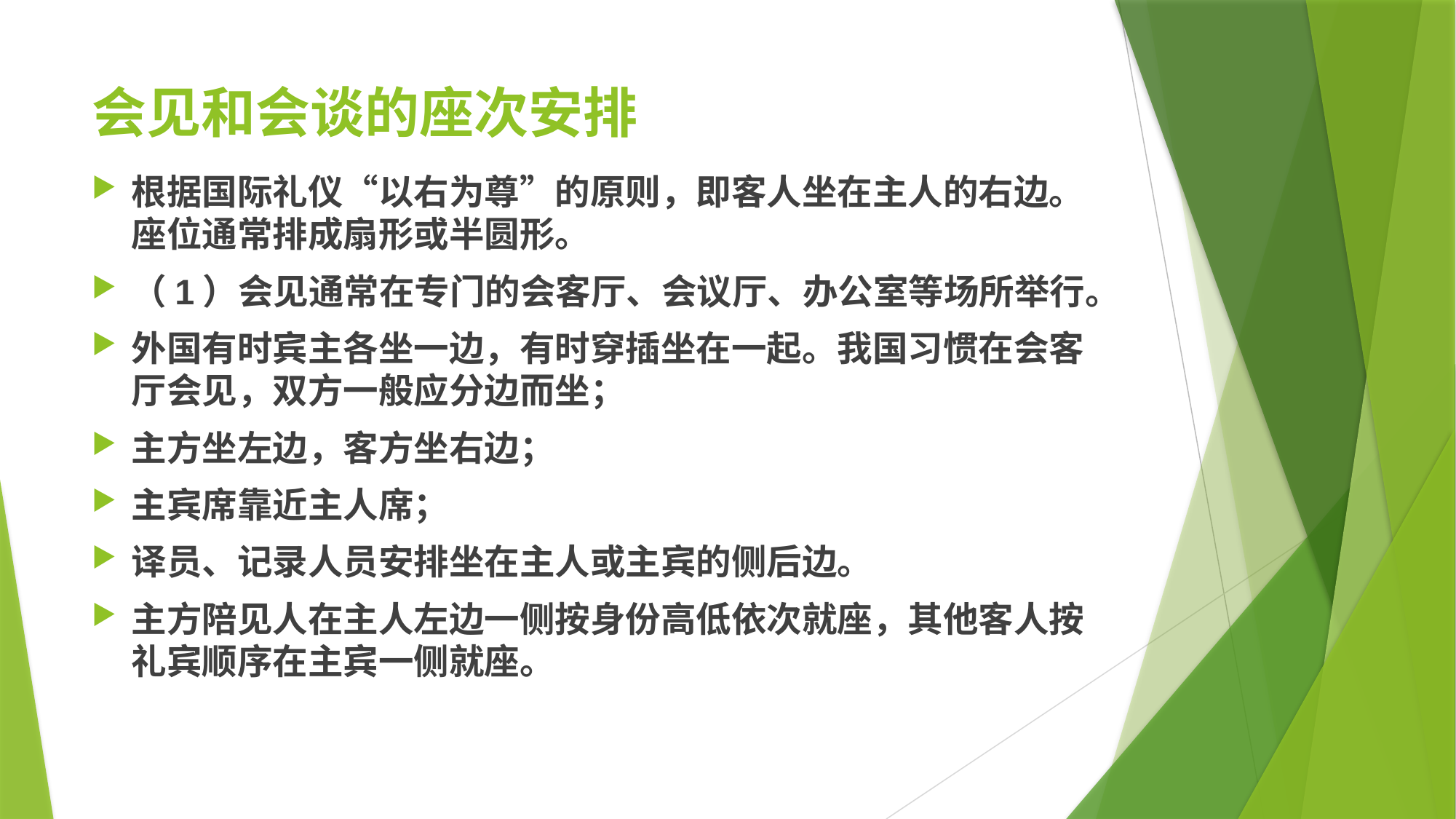

# 会见和会谈的座次安排
根据国际礼仪“以右为尊”的原则，即客人坐在主人的右边。座位通常排成扇形或半圆形。
（1）会见通常在专门的会客厅、会议厅、办公室等场所举行。
外国有时宾主各坐一边，有时穿插坐在一起。我国习惯在会客厅会见，双方一般应分边而坐；
主方坐左边，客方坐右边；
主宾席靠近主人席；
译员、记录人员安排坐在主人或主宾的侧后边。
主方陪见人在主人左边一侧按身份高低依次就座，其他客人按礼宾顺序在主宾一侧就座。